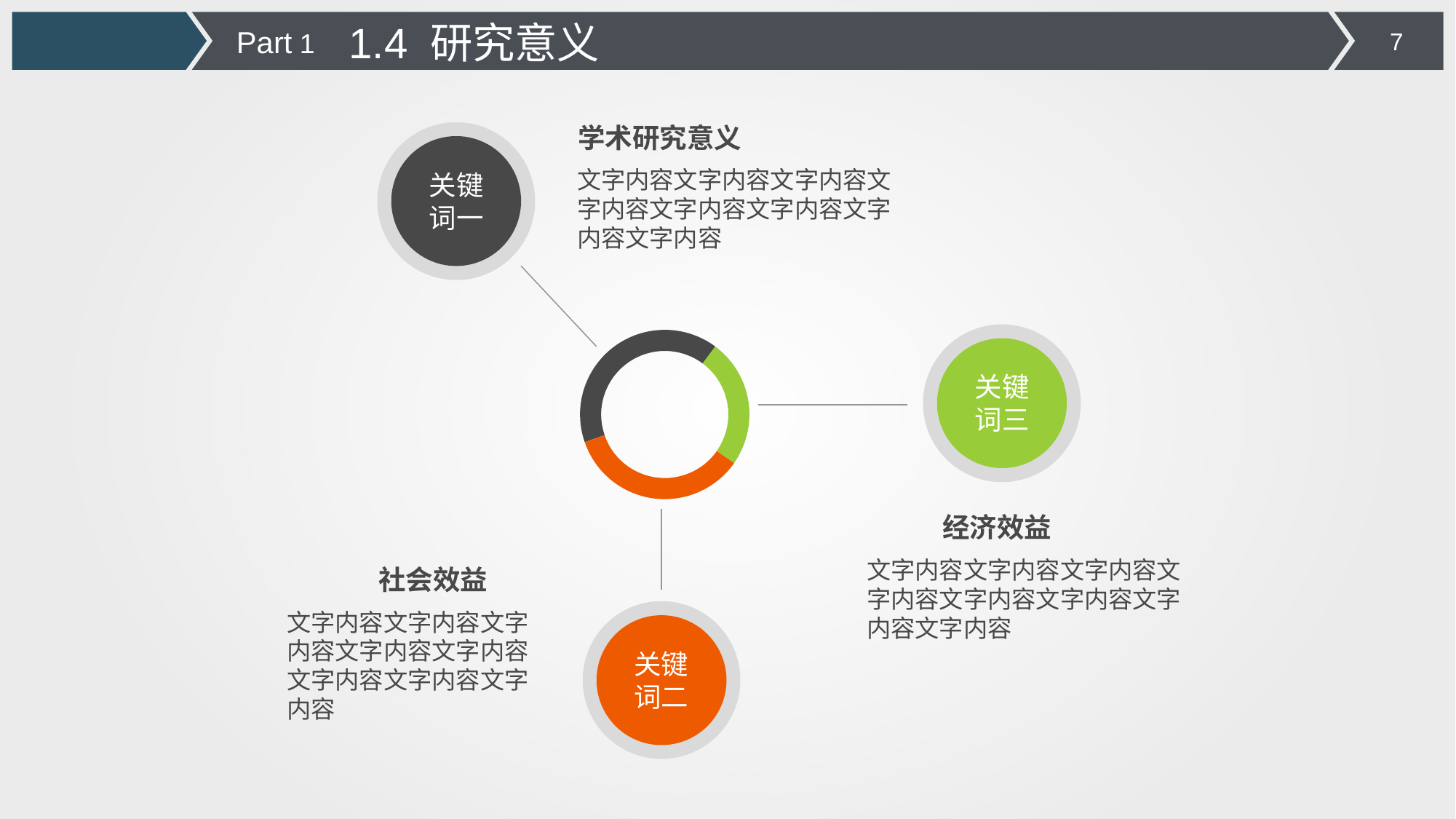

1.4 研究意义
Part 1
学术研究意义

文字内容文字内容文字内容文字内容文字内容文字内容文字内容文字内容
关键词一

关键词三

经济效益
文字内容文字内容文字内容文字内容文字内容文字内容文字内容文字内容
社会效益

文字内容文字内容文字内容文字内容文字内容文字内容文字内容文字内容

关键词二